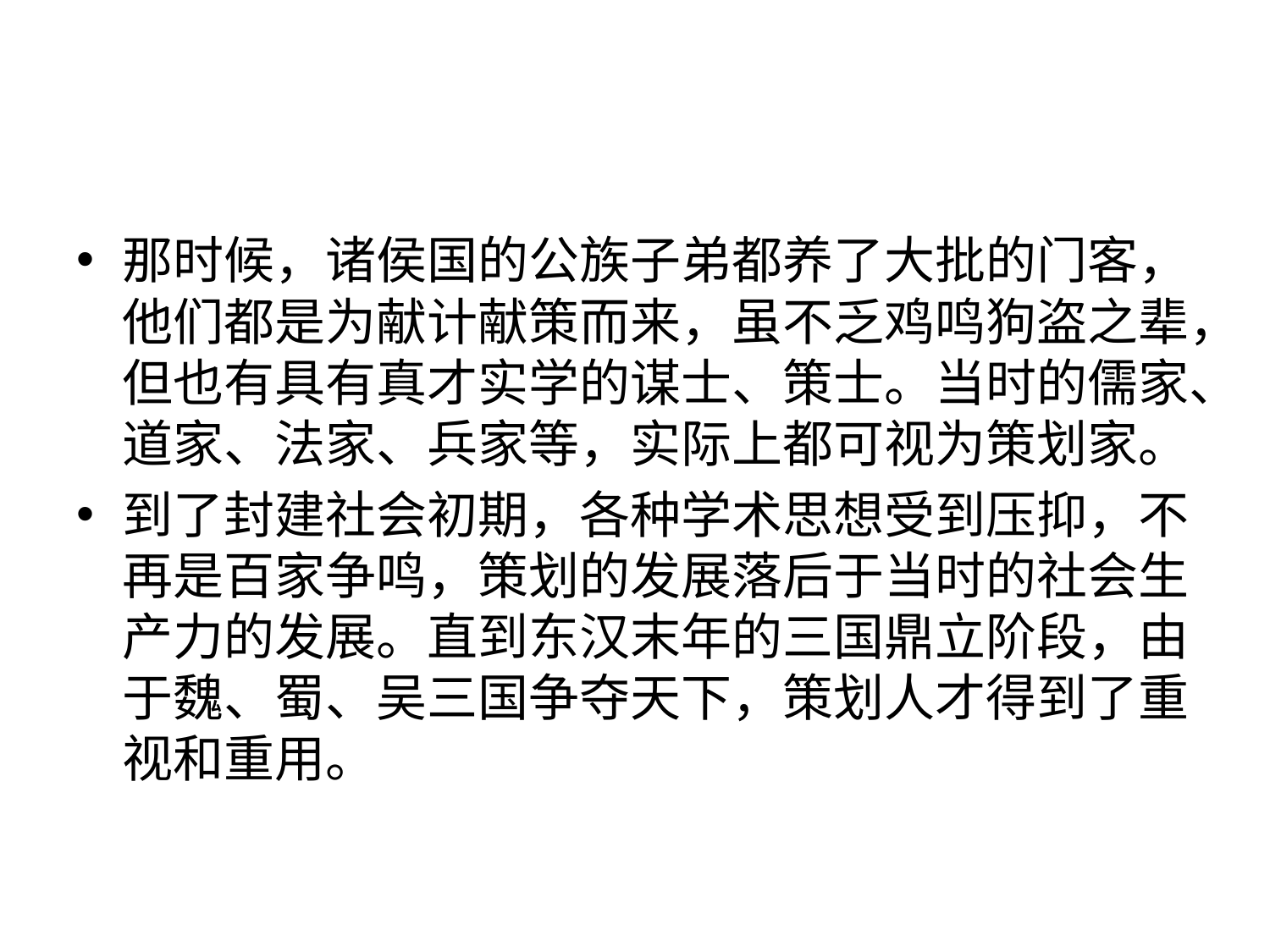

#
那时候，诸侯国的公族子弟都养了大批的门客，他们都是为献计献策而来，虽不乏鸡鸣狗盗之辈，但也有具有真才实学的谋士、策士。当时的儒家、道家、法家、兵家等，实际上都可视为策划家。
到了封建社会初期，各种学术思想受到压抑，不再是百家争鸣，策划的发展落后于当时的社会生产力的发展。直到东汉末年的三国鼎立阶段，由于魏、蜀、吴三国争夺天下，策划人才得到了重视和重用。